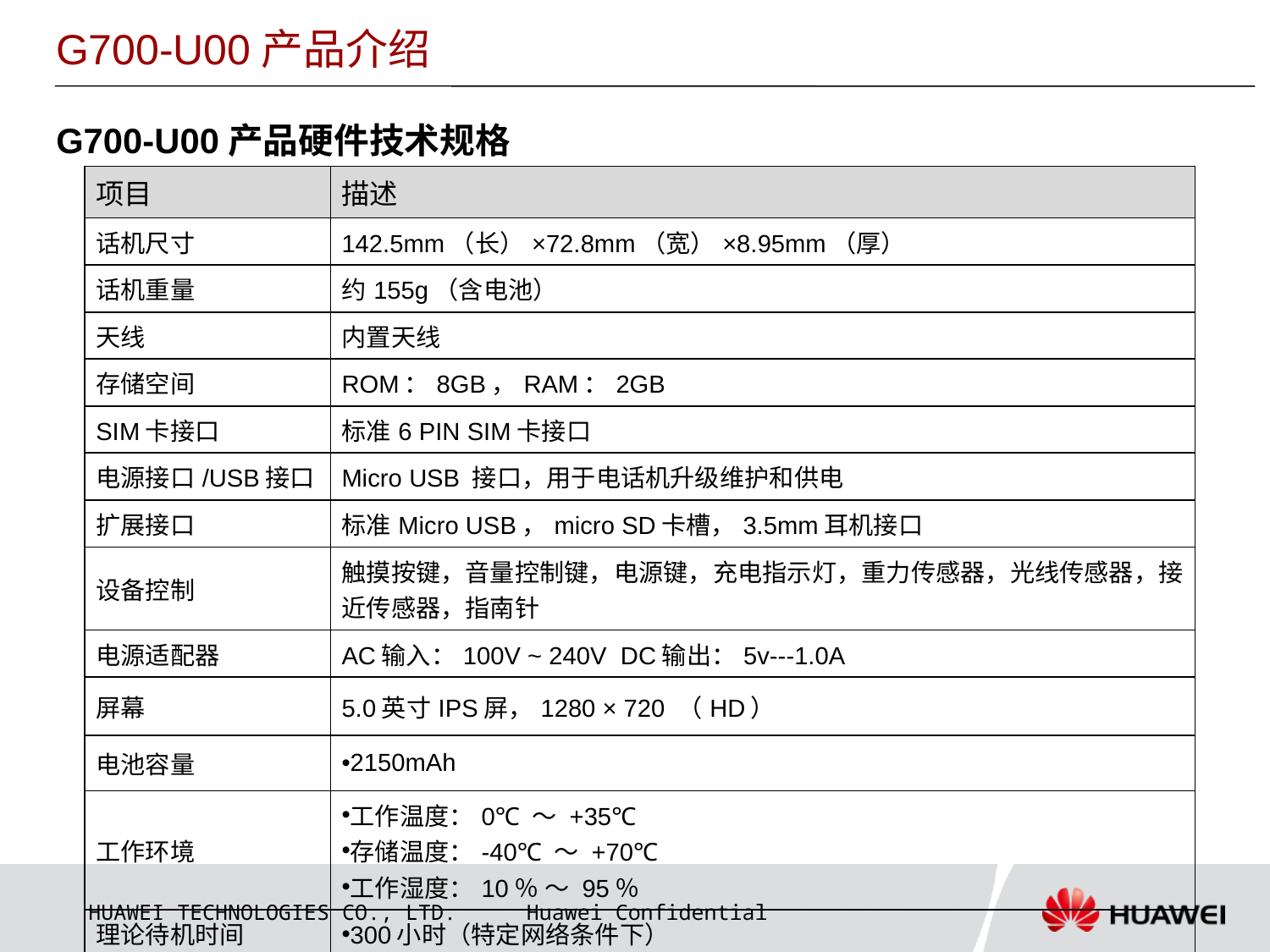

G700-U00产品介绍

G700-U00产品硬件技术规格
| 项目 | 描述 |
| --- | --- |
| 话机尺寸 | 142.5mm（长）×72.8mm（宽）×8.95mm（厚） |
| 话机重量 | 约155g（含电池） |
| 天线 | 内置天线 |
| 存储空间 | ROM：8GB，RAM：2GB |
| SIM卡接口 | 标准6 PIN SIM卡接口 |
| 电源接口/USB接口 | Micro USB 接口，用于电话机升级维护和供电 |
| 扩展接口 | 标准Micro USB，micro SD卡槽，3.5mm耳机接口 |
| 设备控制 | 触摸按键，音量控制键，电源键，充电指示灯，重力传感器，光线传感器，接近传感器，指南针 |
| 电源适配器 | AC输入：100V ~ 240V DC输出：5v---1.0A |
| 屏幕 | 5.0英寸IPS屏，1280 × 720 （HD） |
| 电池容量 | 2150mAh |
| 工作环境 | 工作温度：0℃ ～ +35℃ 存储温度：-40℃ ～ +70℃ 工作湿度：10％ ～ 95％ |
| 理论待机时间 | 300小时（特定网络条件下） |